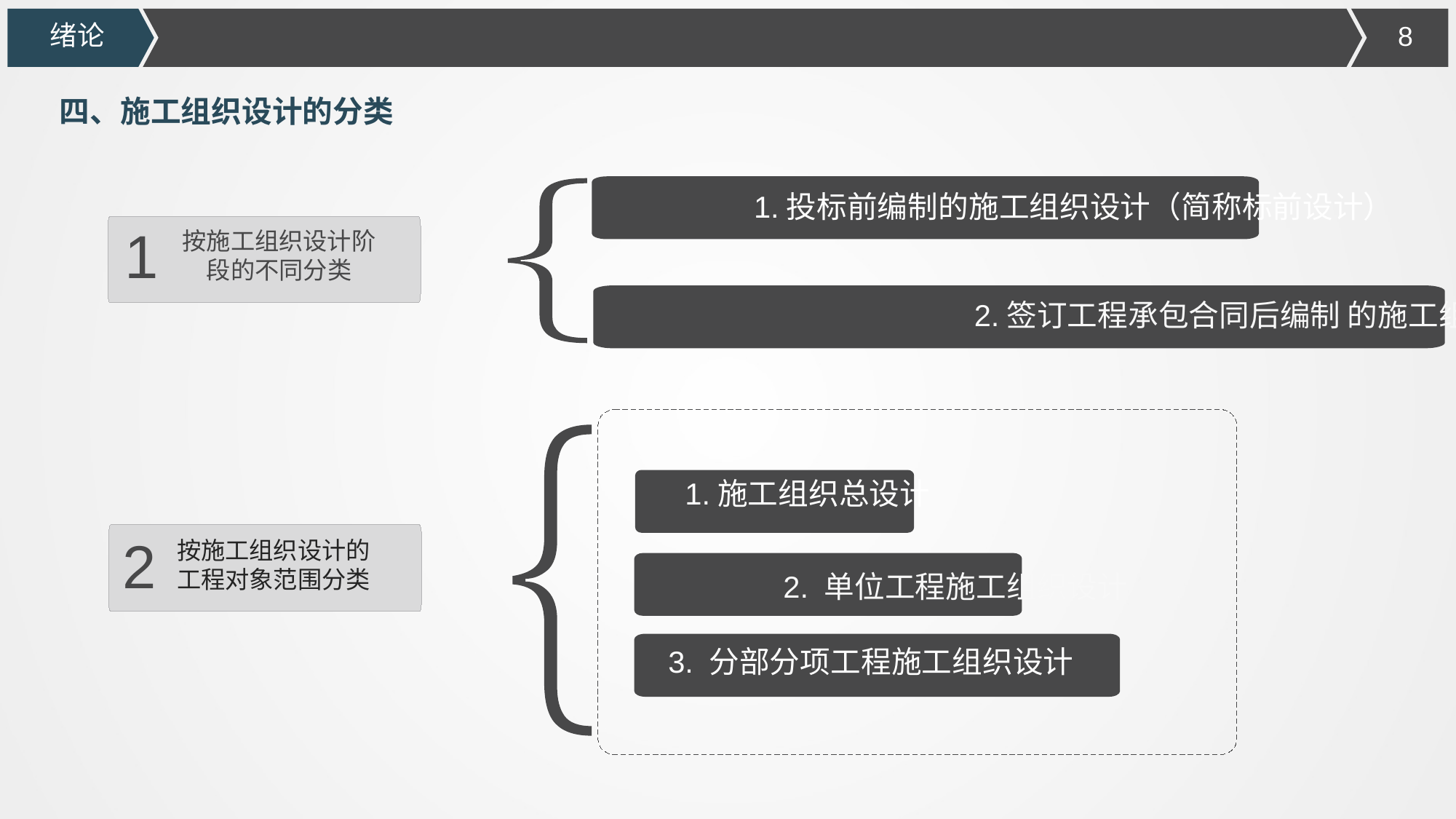

绪论
四、施工组织设计的分类

1.投标前编制的施工组织设计（简称标前设计）

1

按施工组织设计阶段的不同分类

2.签订工程承包合同后编制 的施工组织设计（简称标后设计）

1.施工组织总设计

2

按施工组织设计的工程对象范围分类

2. 单位工程施工组织设计

3. 分部分项工程施工组织设计